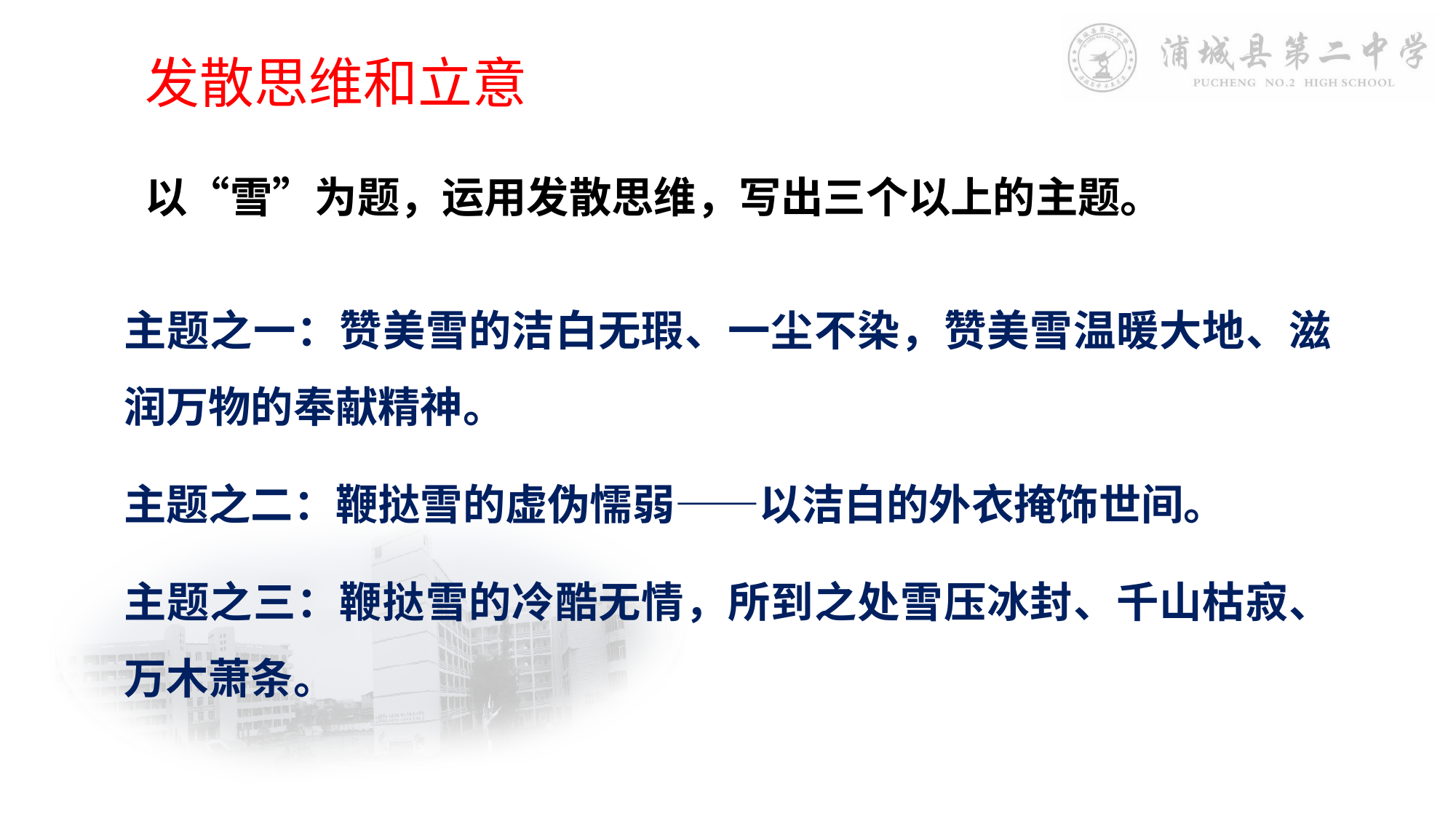

发散思维和立意
以“雪”为题，运用发散思维，写出三个以上的主题。
主题之一：赞美雪的洁白无瑕、一尘不染，赞美雪温暖大地、滋润万物的奉献精神。
主题之二：鞭挞雪的虚伪懦弱——以洁白的外衣掩饰世间。
主题之三：鞭挞雪的冷酷无情，所到之处雪压冰封、千山枯寂、万木萧条。